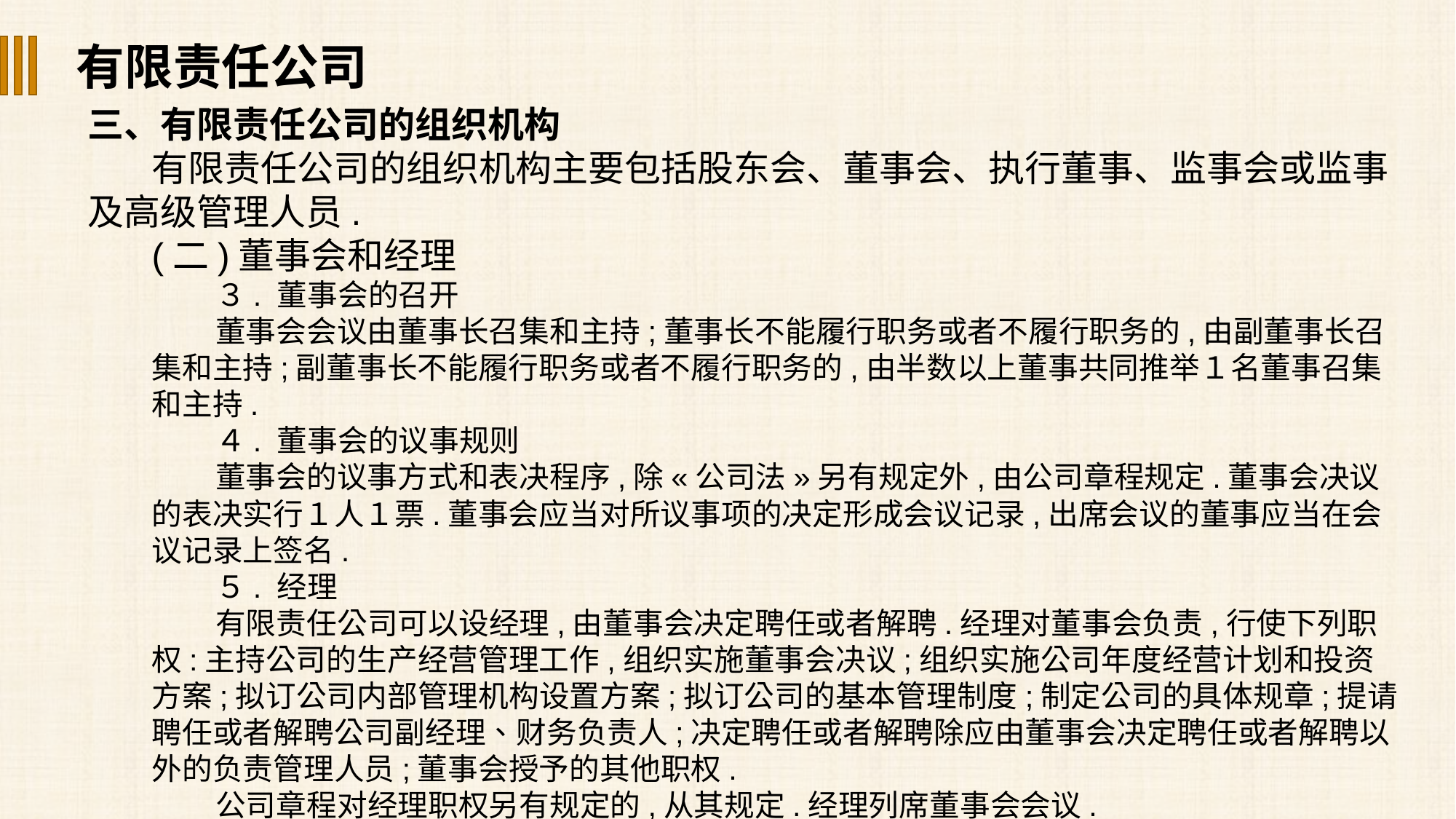

有限责任公司

三、有限责任公司的组织机构
有限责任公司的组织机构主要包括股东会、董事会、执行董事、监事会或监事及高级管理人员.
(二)董事会和经理
３. 董事会的召开
董事会会议由董事长召集和主持;董事长不能履行职务或者不履行职务的,由副董事长召集和主持;副董事长不能履行职务或者不履行职务的,由半数以上董事共同推举１名董事召集和主持.
４. 董事会的议事规则
董事会的议事方式和表决程序,除«公司法»另有规定外,由公司章程规定.董事会决议的表决实行１人１票.董事会应当对所议事项的决定形成会议记录,出席会议的董事应当在会议记录上签名.
５. 经理
有限责任公司可以设经理,由董事会决定聘任或者解聘.经理对董事会负责,行使下列职权:主持公司的生产经营管理工作,组织实施董事会决议;组织实施公司年度经营计划和投资方案;拟订公司内部管理机构设置方案;拟订公司的基本管理制度;制定公司的具体规章;提请聘任或者解聘公司副经理、财务负责人;决定聘任或者解聘除应由董事会决定聘任或者解聘以外的负责管理人员;董事会授予的其他职权.
公司章程对经理职权另有规定的,从其规定.经理列席董事会会议.